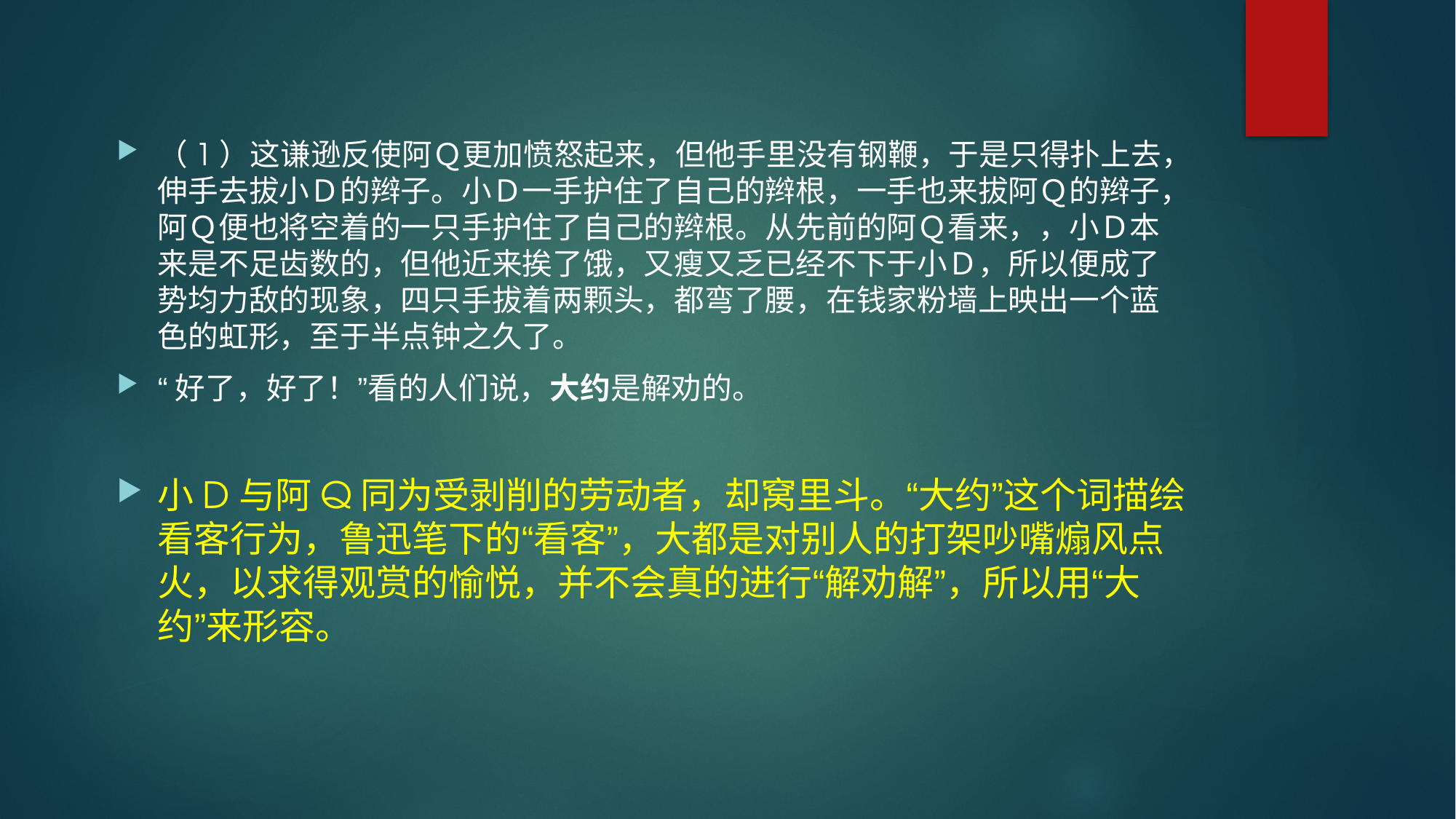

（1）这谦逊反使阿Ｑ更加愤怒起来，但他手里没有钢鞭，于是只得扑上去，伸手去拔小Ｄ的辫子。小Ｄ一手护住了自己的辫根，一手也来拔阿Ｑ的辫子，阿Ｑ便也将空着的一只手护住了自己的辫根。从先前的阿Ｑ看来，，小Ｄ本来是不足齿数的，但他近来挨了饿，又瘦又乏已经不下于小Ｄ，所以便成了势均力敌的现象，四只手拔着两颗头，都弯了腰，在钱家粉墙上映出一个蓝色的虹形，至于半点钟之久了。
“好了，好了！”看的人们说，大约是解劝的。

小D与阿Q同为受剥削的劳动者，却窝里斗。“大约”这个词描绘看客行为，鲁迅笔下的“看客”，大都是对别人的打架吵嘴煽风点火，以求得观赏的愉悦，并不会真的进行“解劝解”，所以用“大约”来形容。